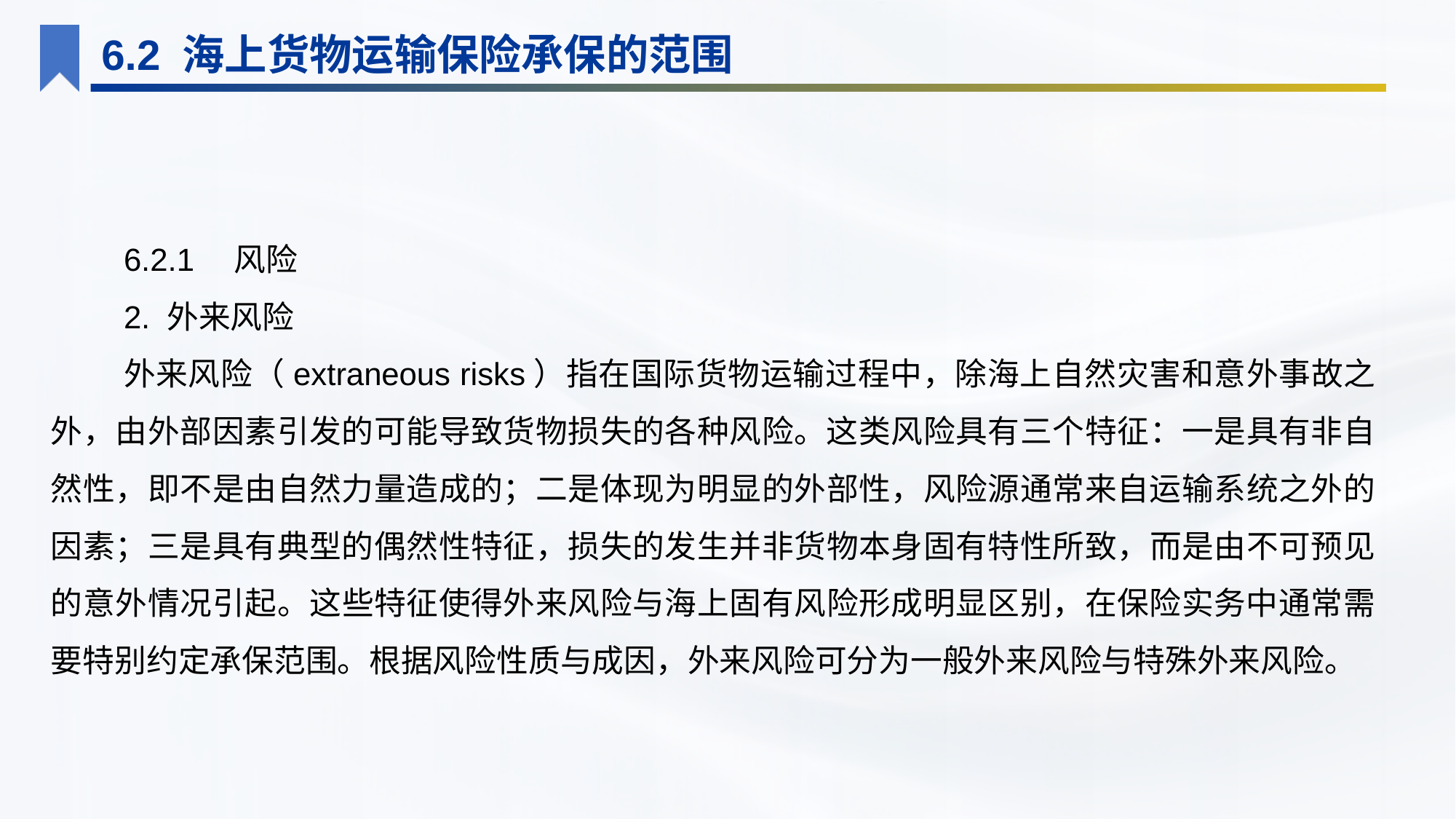

6.2 海上货物运输保险承保的范围
6.2.1　风险
2. 外来风险
外来风险（extraneous risks）指在国际货物运输过程中，除海上自然灾害和意外事故之外，由外部因素引发的可能导致货物损失的各种风险。这类风险具有三个特征：一是具有非自然性，即不是由自然力量造成的；二是体现为明显的外部性，风险源通常来自运输系统之外的因素；三是具有典型的偶然性特征，损失的发生并非货物本身固有特性所致，而是由不可预见的意外情况引起。这些特征使得外来风险与海上固有风险形成明显区别，在保险实务中通常需要特别约定承保范围。根据风险性质与成因，外来风险可分为一般外来风险与特殊外来风险。